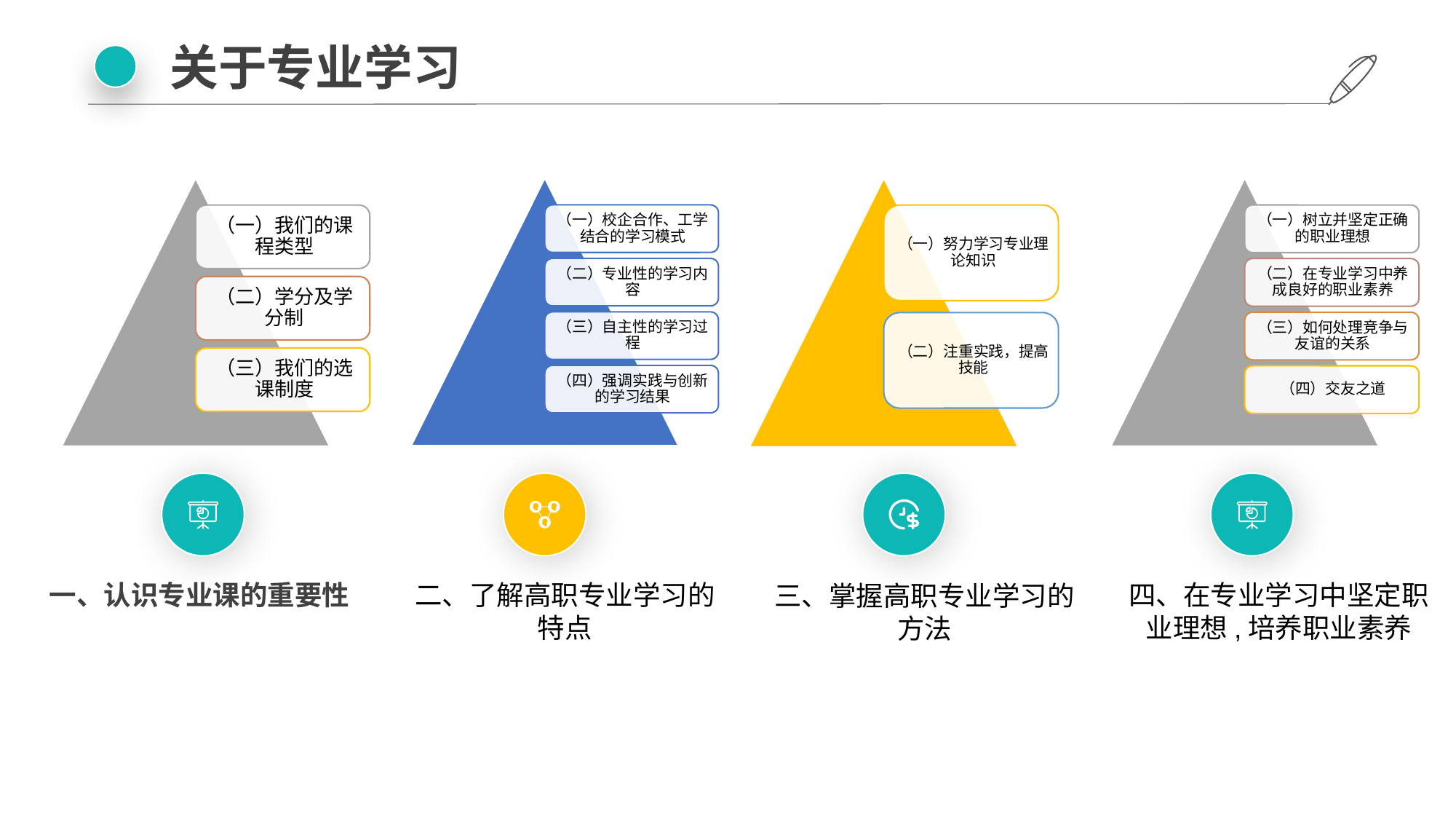

关于专业学习

（一）我们的课程类型
（二）学分及学分制
（三）我们的选课制度
（一）努力学习专业理论知识
（二）注重实践，提高技能
（一）树立并坚定正确的职业理想
（二）在专业学习中养成良好的职业素养
（三）如何处理竞争与友谊的关系
（四）交友之道
（一）校企合作、工学结合的学习模式
（二）专业性的学习内容
（三）自主性的学习过程
（四）强调实践与创新的学习结果

一、认识专业课的重要性
二、了解高职专业学习的特点
四、在专业学习中坚定职业理想,培养职业素养
三、掌握高职专业学习的方法